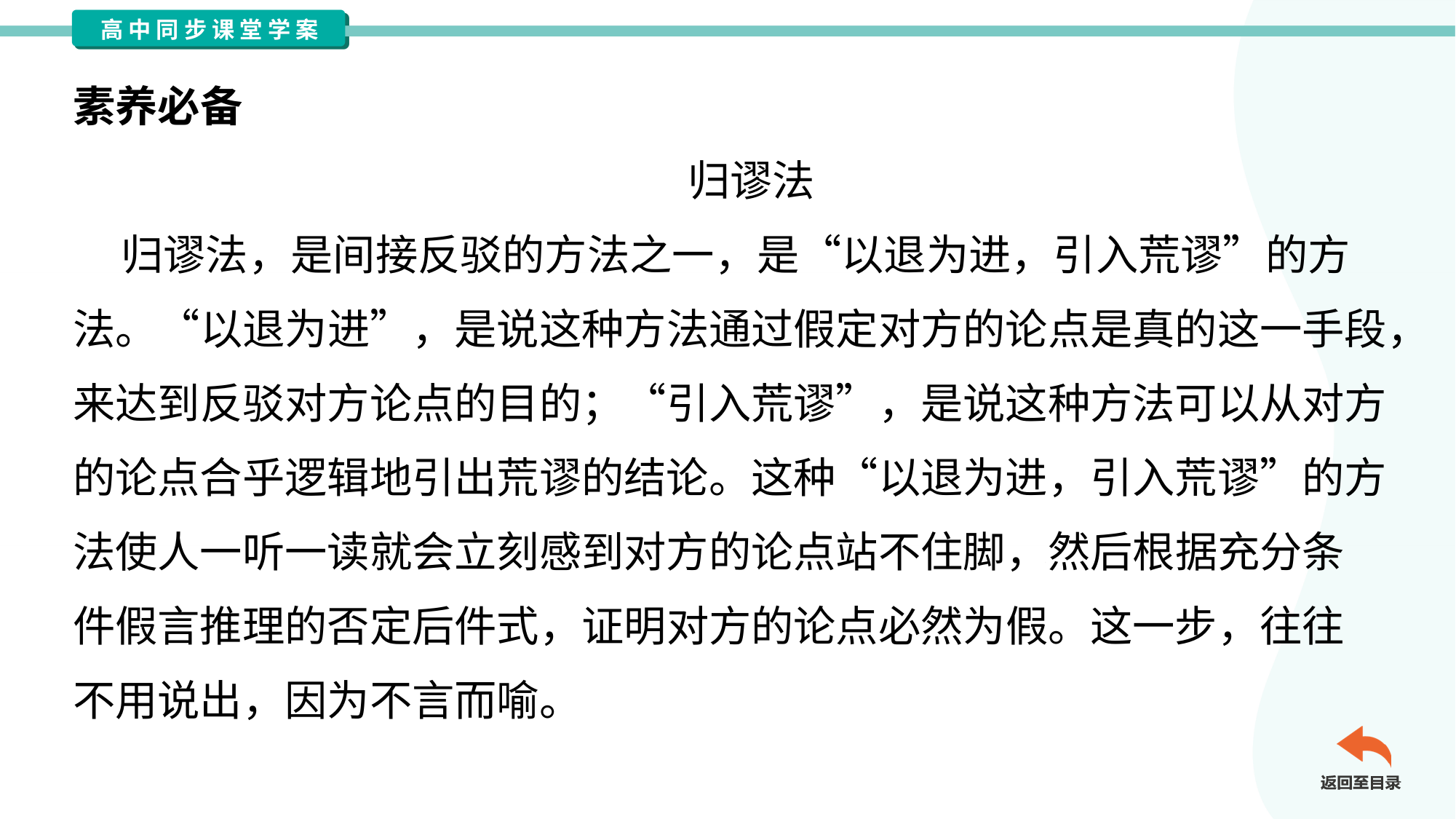

素养必备
归谬法
    归谬法，是间接反驳的方法之一，是“以退为进，引入荒谬”的方
法。“以退为进”，是说这种方法通过假定对方的论点是真的这一手段，
来达到反驳对方论点的目的；“引入荒谬”，是说这种方法可以从对方
的论点合乎逻辑地引出荒谬的结论。这种“以退为进，引入荒谬”的方
法使人一听一读就会立刻感到对方的论点站不住脚，然后根据充分条
件假言推理的否定后件式，证明对方的论点必然为假。这一步，往往
不用说出，因为不言而喻。